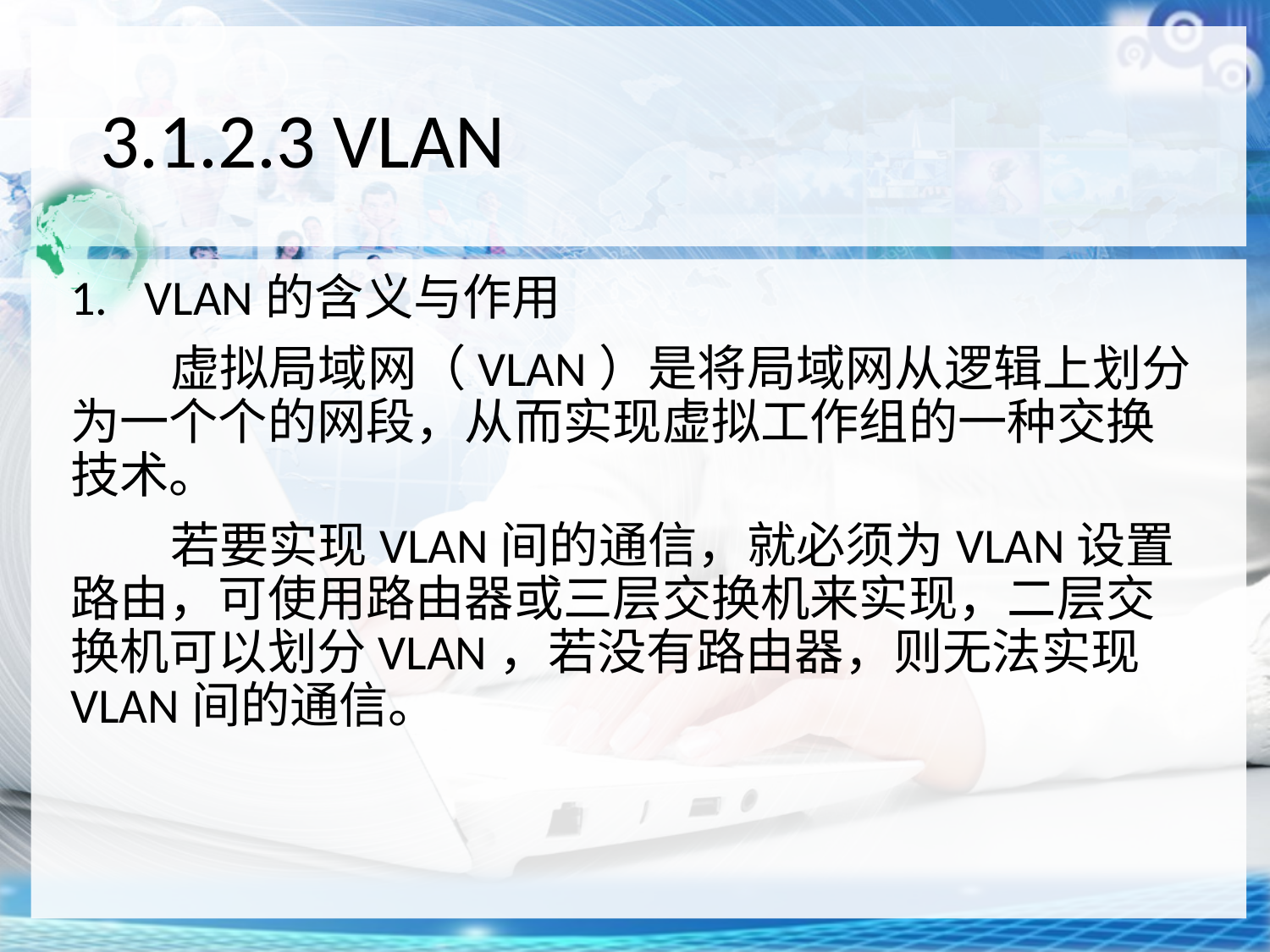

# 3.1.2.3 VLAN
VLAN的含义与作用
        虚拟局域网（VLAN）是将局域网从逻辑上划分为一个个的网段，从而实现虚拟工作组的一种交换技术。
        若要实现VLAN间的通信，就必须为VLAN设置路由，可使用路由器或三层交换机来实现，二层交换机可以划分VLAN，若没有路由器，则无法实现VLAN间的通信。